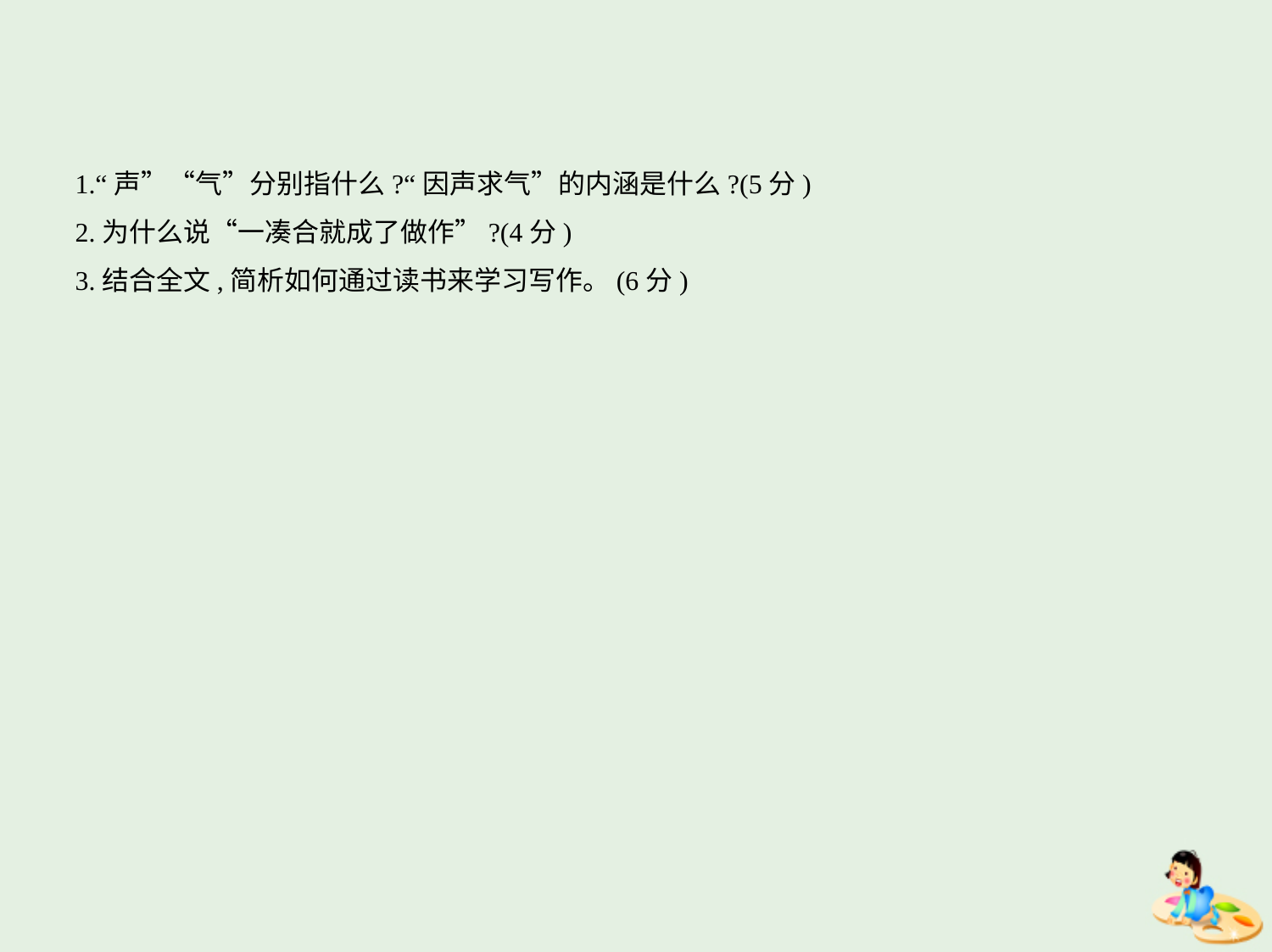

1.“声”“气”分别指什么?“因声求气”的内涵是什么?(5分)
2.为什么说“一凑合就成了做作”?(4分)
3.结合全文,简析如何通过读书来学习写作。(6分)